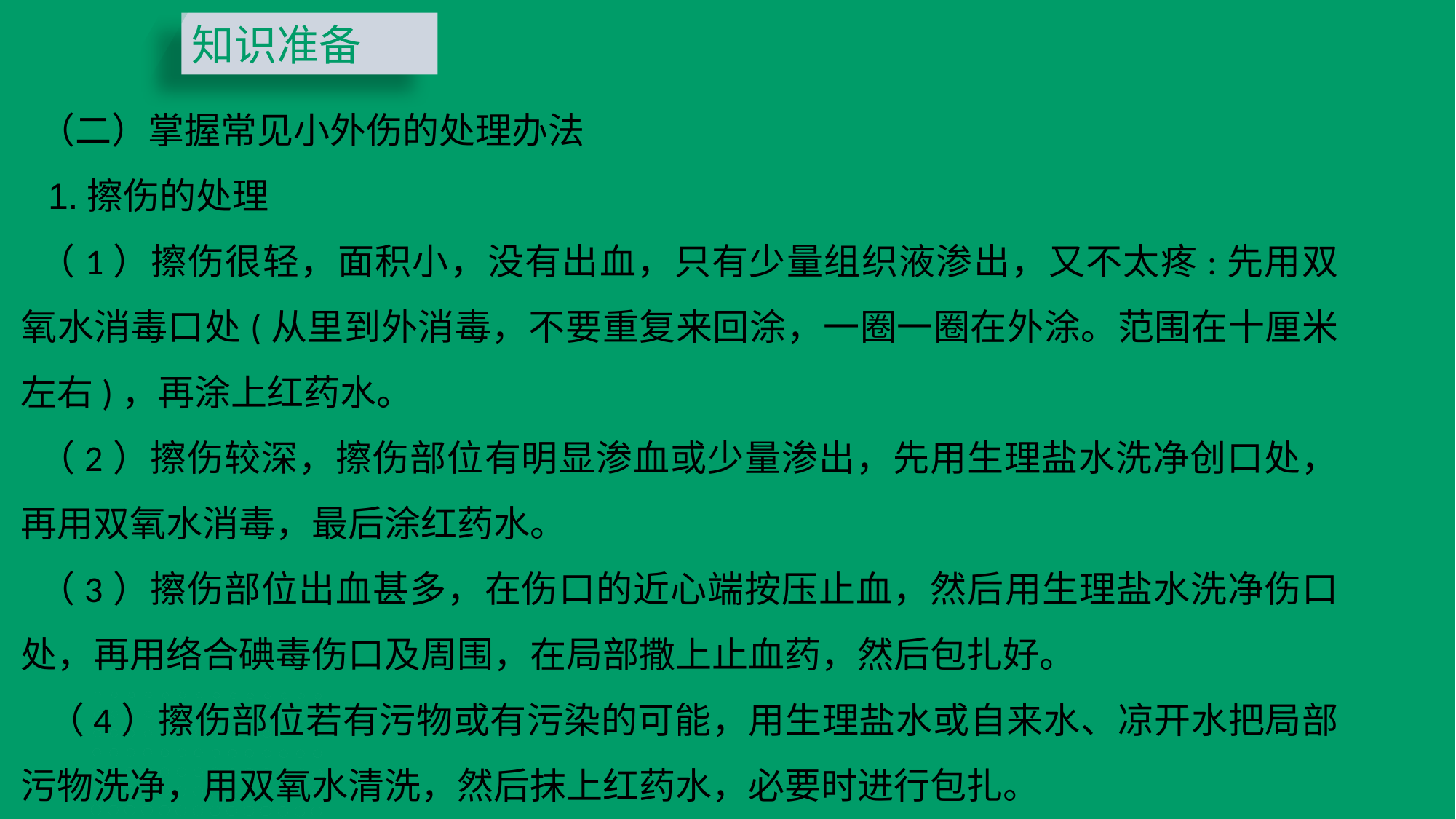

知识准备
（二）掌握常见小外伤的处理办法
1.擦伤的处理
（1）擦伤很轻，面积小，没有出血，只有少量组织液渗出，又不太疼:先用双氧水消毒口处(从里到外消毒，不要重复来回涂，一圈一圈在外涂。范围在十厘米左右)，再涂上红药水。
（2）擦伤较深，擦伤部位有明显渗血或少量渗出，先用生理盐水洗净创口处，再用双氧水消毒，最后涂红药水。
（3）擦伤部位出血甚多，在伤口的近心端按压止血，然后用生理盐水洗净伤口处，再用络合碘毒伤口及周围，在局部撒上止血药，然后包扎好。
（4）擦伤部位若有污物或有污染的可能，用生理盐水或自来水、凉开水把局部污物洗净，用双氧水清洗，然后抹上红药水，必要时进行包扎。